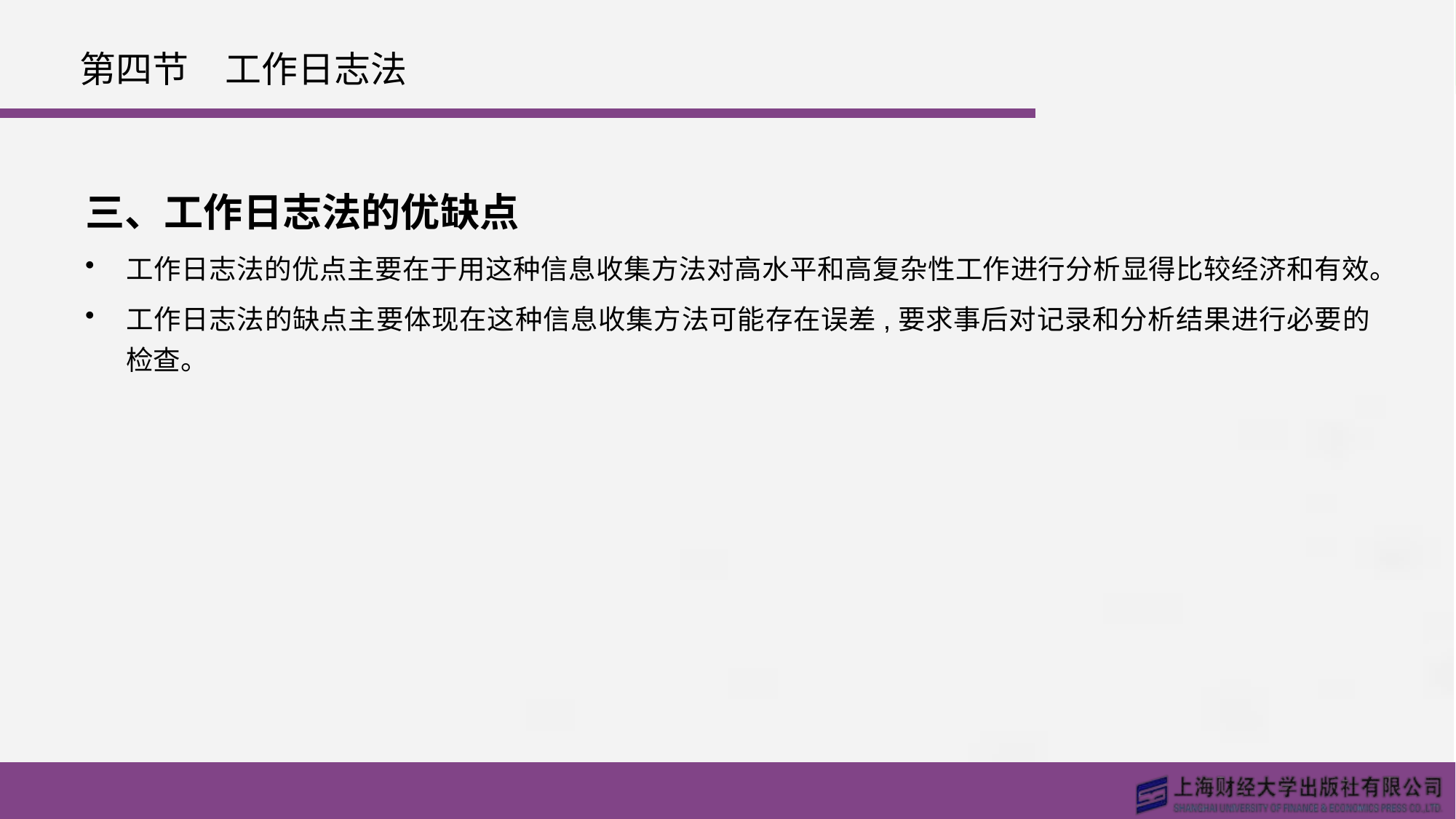

# 第四节　工作日志法
三、工作日志法的优缺点
工作日志法的优点主要在于用这种信息收集方法对高水平和高复杂性工作进行分析显得比较经济和有效。
工作日志法的缺点主要体现在这种信息收集方法可能存在误差,要求事后对记录和分析结果进行必要的检查。